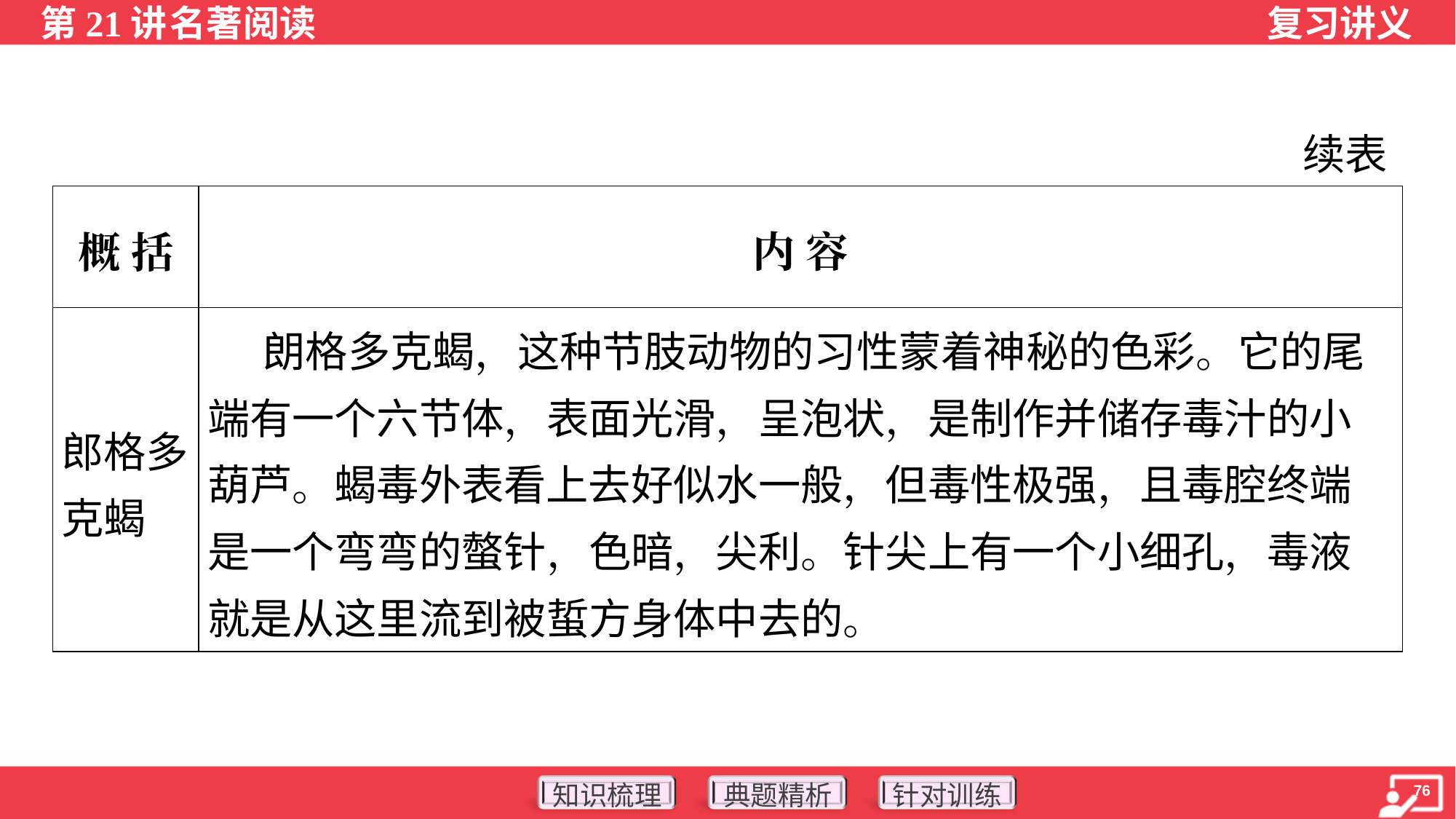

续表
| 概 括 | 内 容 |
| --- | --- |
| 郎格多克蝎 | 朗格多克蝎，这种节肢动物的习性蒙着神秘的色彩。它的尾端有一个六节体，表面光滑，呈泡状，是制作并储存毒汁的小葫芦。蝎毒外表看上去好似水一般，但毒性极强，且毒腔终端是一个弯弯的螫针，色暗，尖利。针尖上有一个小细孔，毒液就是从这里流到被蜇方身体中去的。 |